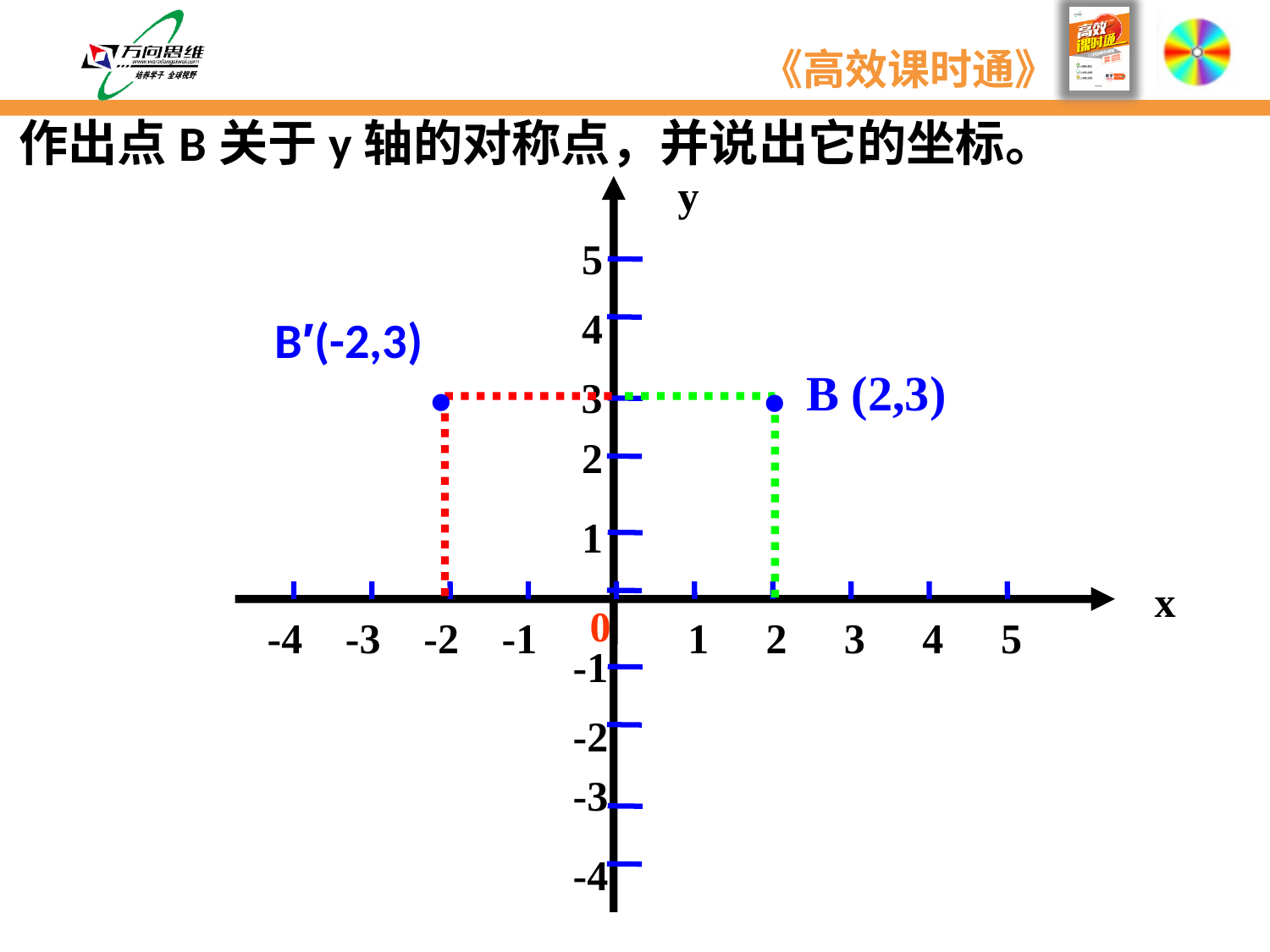

作出点B关于y轴的对称点，并说出它的坐标。
y

5

4
3

2
1

-1

-2
-3

-4

-4
-3
-2
-1
1
2
3
4
5
0
B′(-2,3)
·
·
B (2,3)

x